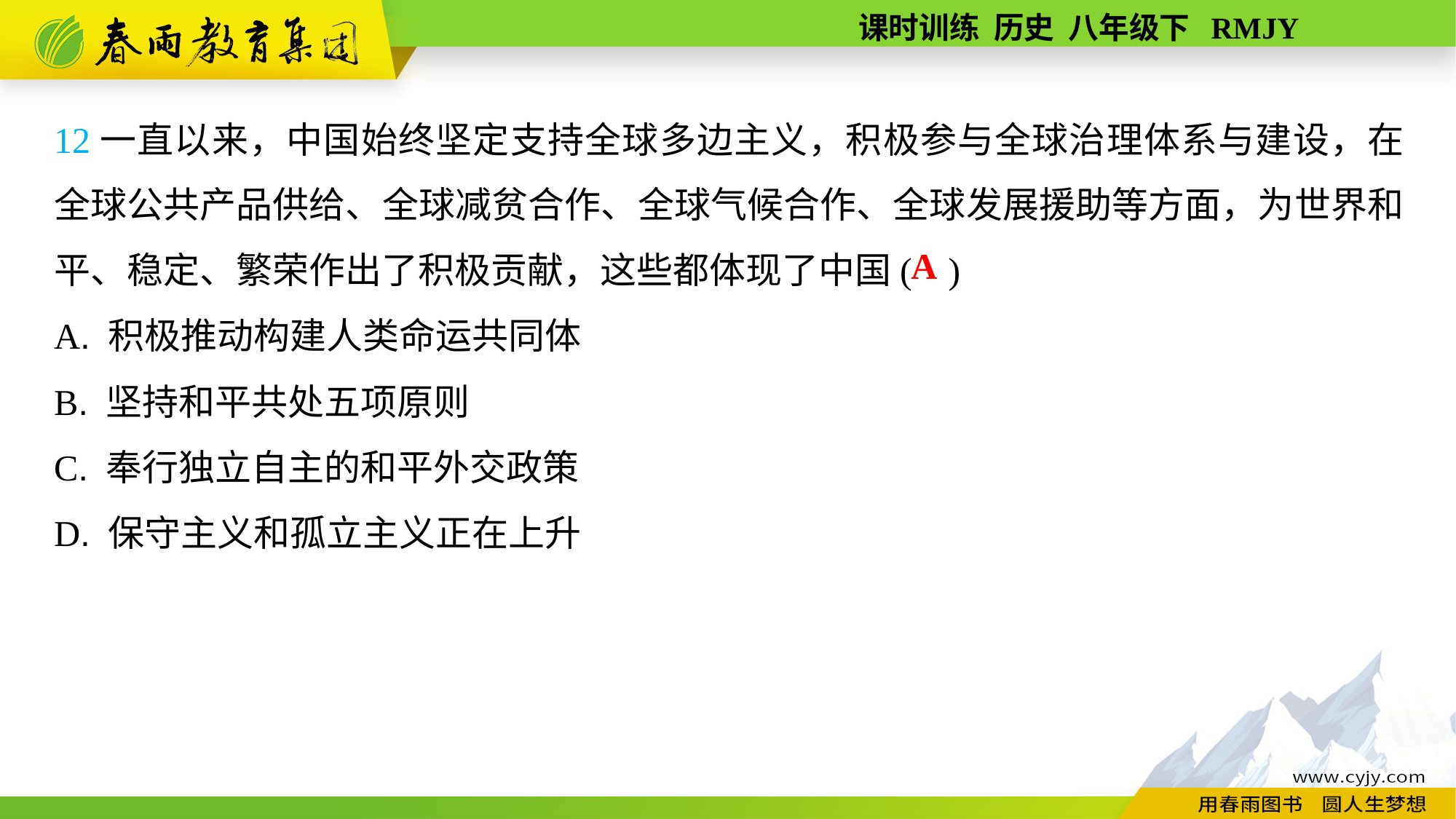

12一直以来，中国始终坚定支持全球多边主义，积极参与全球治理体系与建设，在全球公共产品供给、全球减贫合作、全球气候合作、全球发展援助等方面，为世界和平、稳定、繁荣作出了积极贡献，这些都体现了中国(    )
A. 积极推动构建人类命运共同体
B. 坚持和平共处五项原则
C. 奉行独立自主的和平外交政策
D. 保守主义和孤立主义正在上升
A